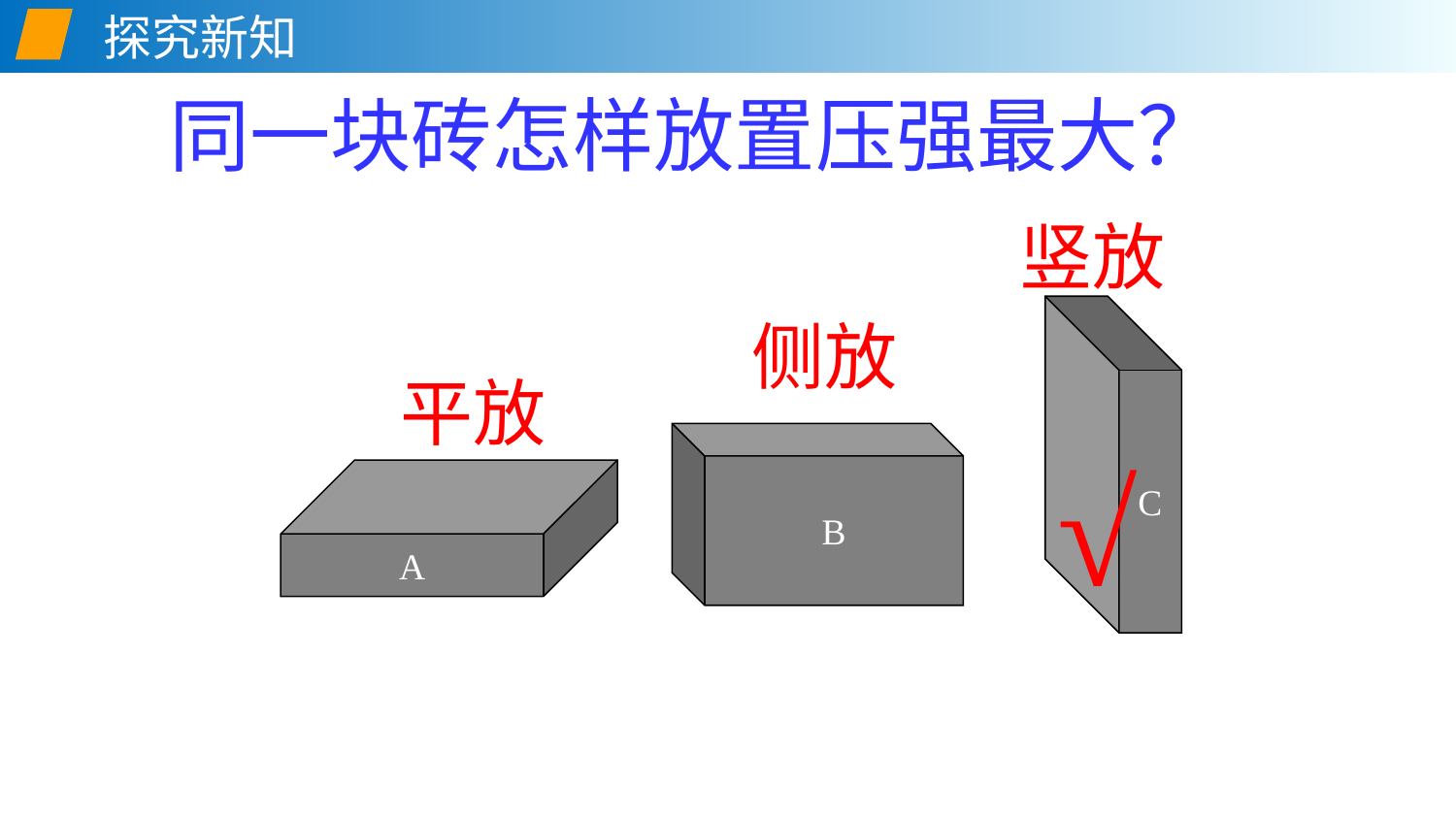

探究新知
同一块砖怎样放置压强最大？
竖放
侧放
平放
C
B
√
A